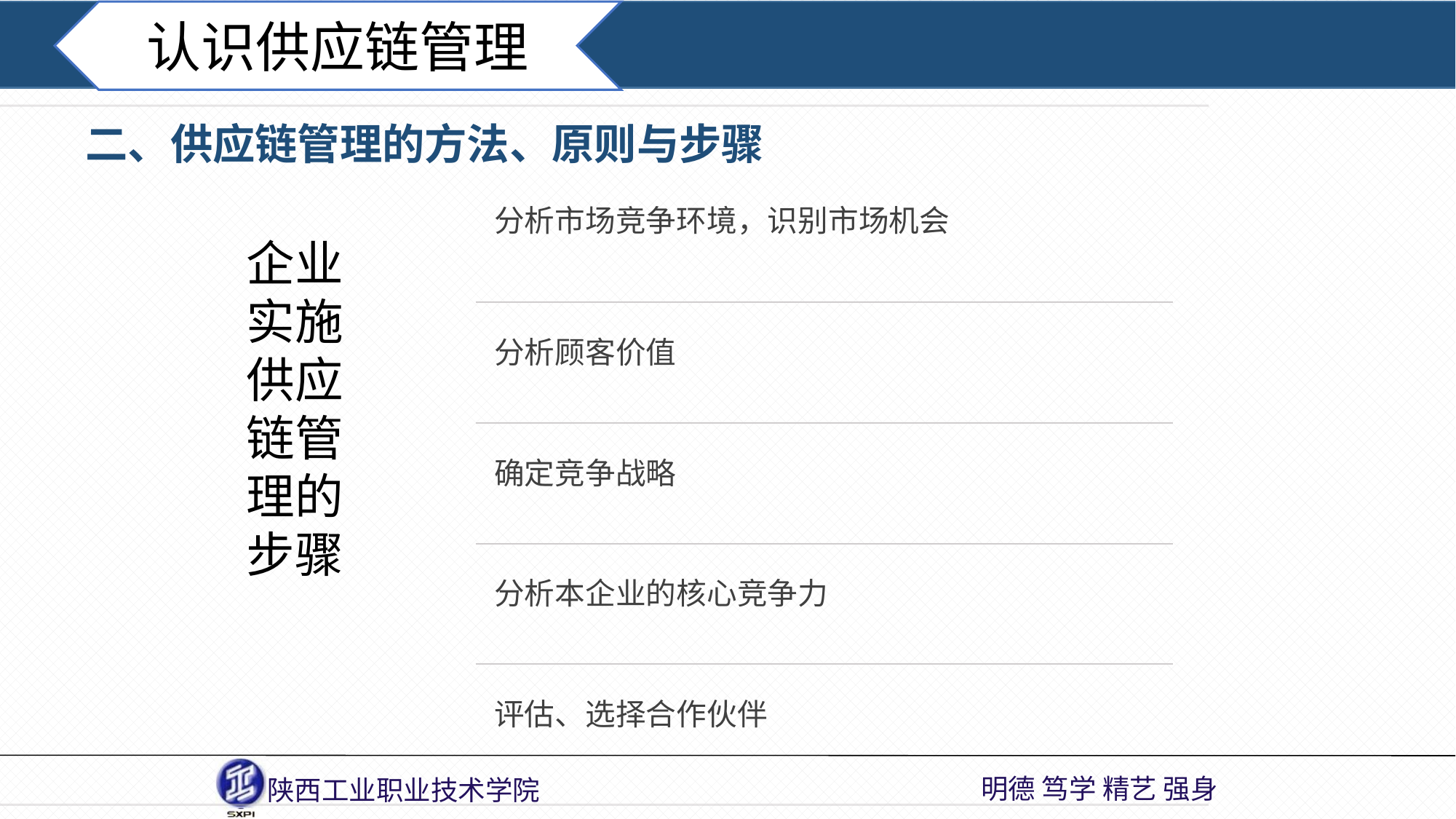

认识供应链管理
二、供应链管理的方法、原则与步骤
 分析市场竞争环境，识别市场机会
企业实施供应链管理的步骤
 分析顾客价值
 确定竞争战略
 分析本企业的核心竞争力
 评估、选择合作伙伴